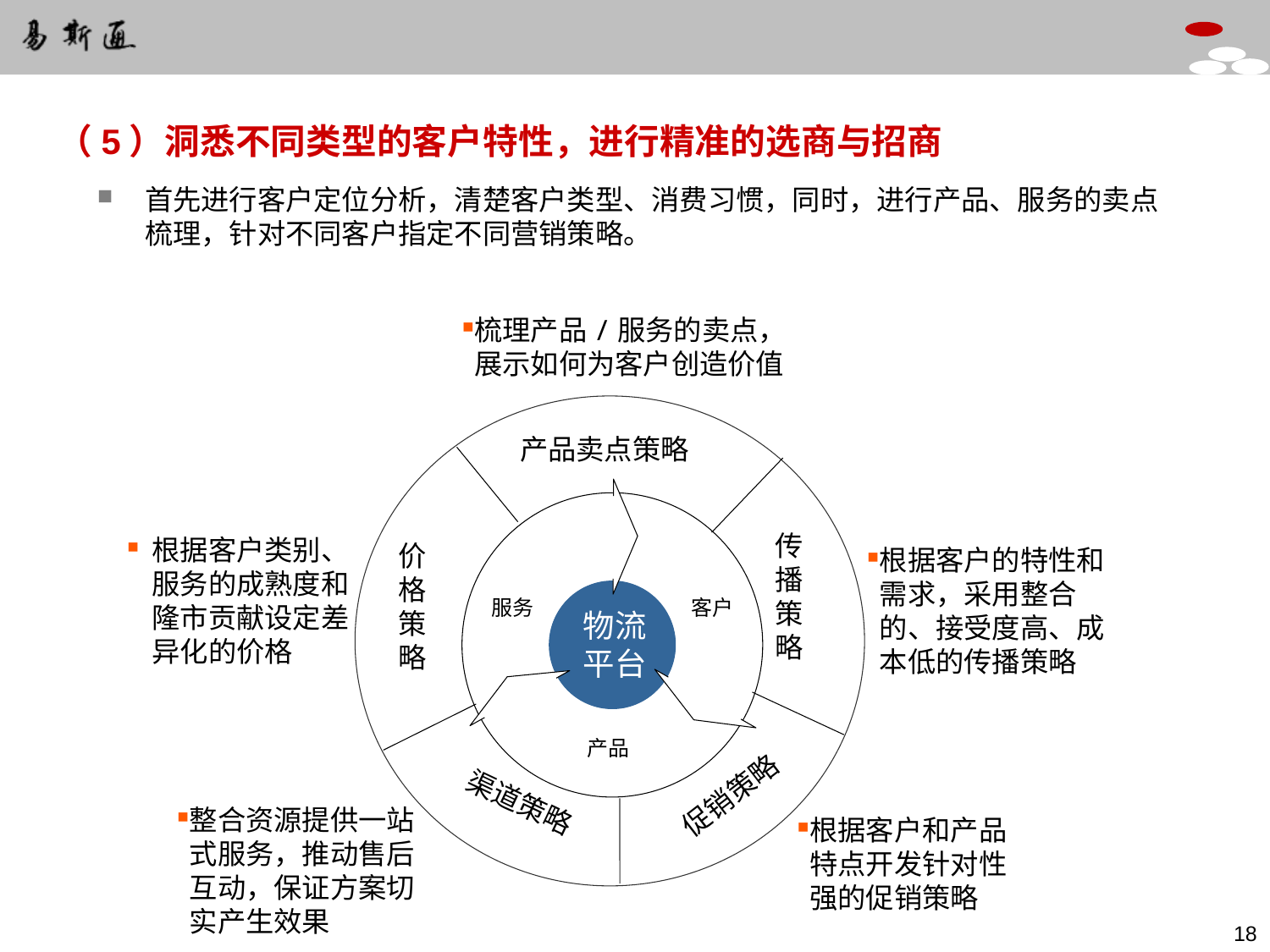

（5）洞悉不同类型的客户特性，进行精准的选商与招商
首先进行客户定位分析，清楚客户类型、消费习惯，同时，进行产品、服务的卖点梳理，针对不同客户指定不同营销策略。
梳理产品/服务的卖点，展示如何为客户创造价值

产品卖点策略

服务
客户
物流平台

产品
传播策略
根据客户类别、服务的成熟度和隆市贡献设定差异化的价格
价格策略

根据客户的特性和需求，采用整合的、接受度高、成本低的传播策略

促销策略
渠道策略
整合资源提供一站式服务，推动售后互动，保证方案切实产生效果

根据客户和产品特点开发针对性强的促销策略
18